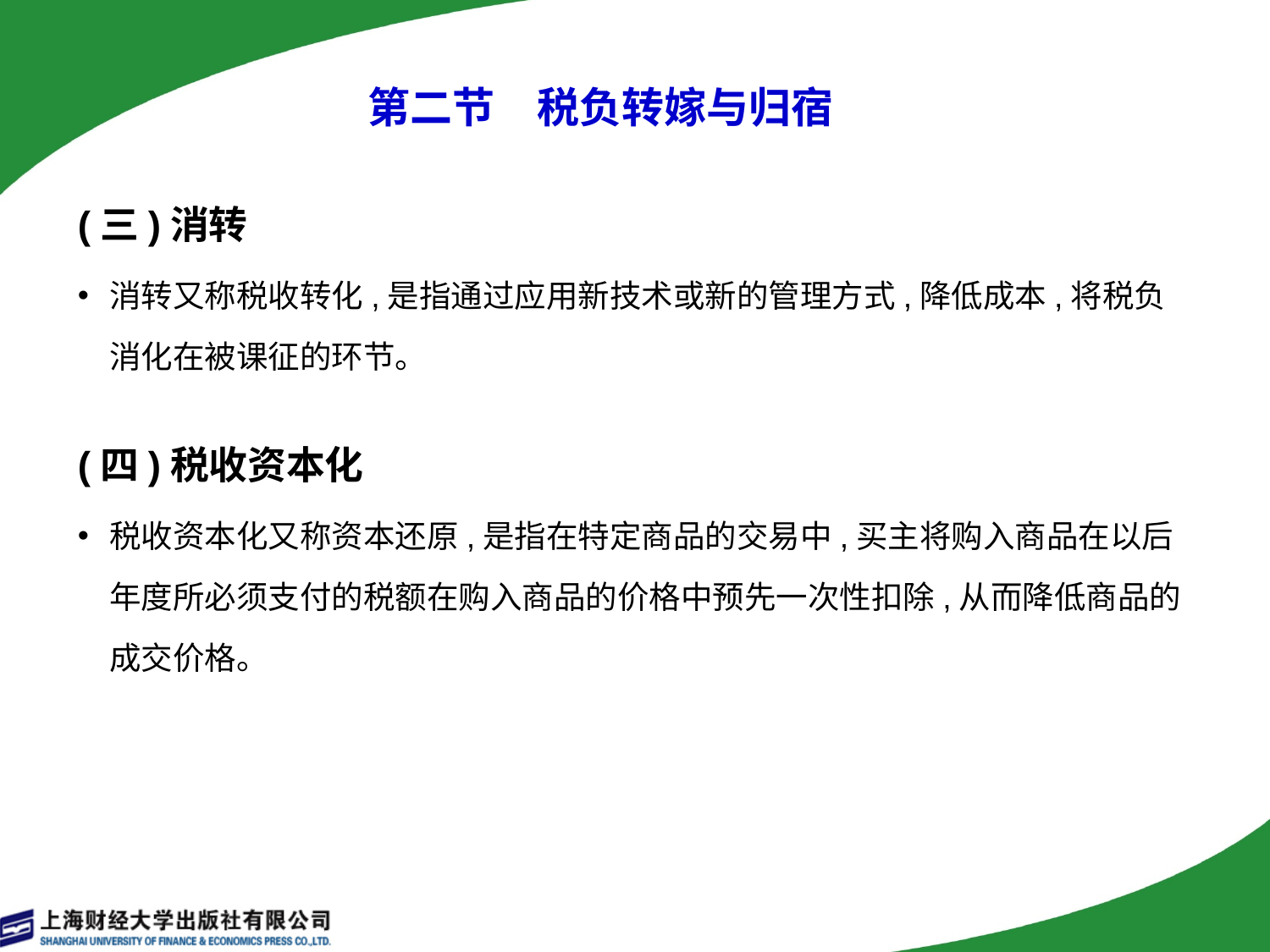

# 第二节　税负转嫁与归宿
(三)消转
消转又称税收转化,是指通过应用新技术或新的管理方式,降低成本,将税负消化在被课征的环节。

(四)税收资本化
税收资本化又称资本还原,是指在特定商品的交易中,买主将购入商品在以后年度所必须支付的税额在购入商品的价格中预先一次性扣除,从而降低商品的成交价格。